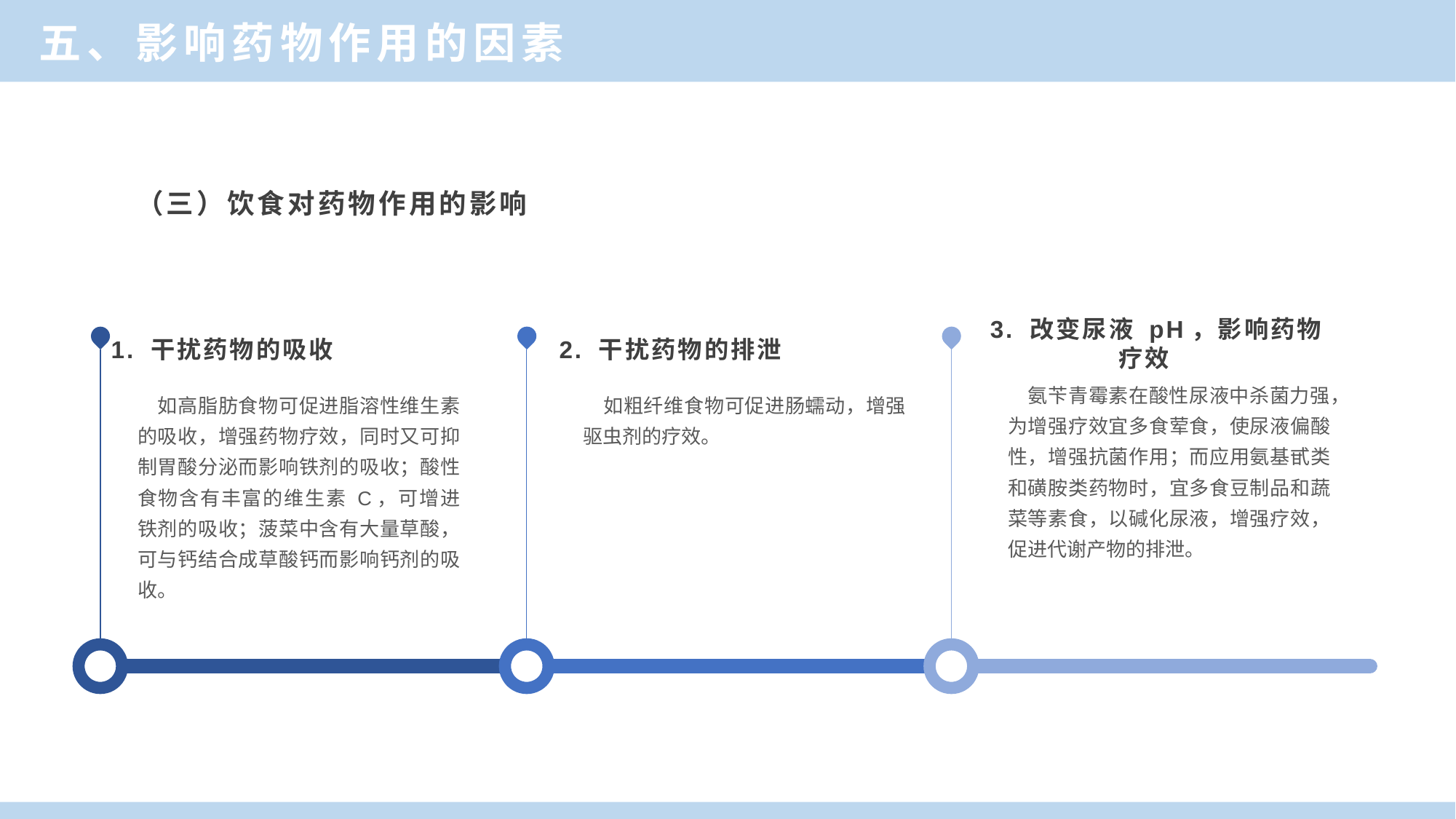

五、影响药物作用的因素
（三）饮食对药物作用的影响
1. 干扰药物的吸收
　如高脂肪食物可促进脂溶性维生素的吸收，增强药物疗效，同时又可抑制胃酸分泌而影响铁剂的吸收；酸性食物含有丰富的维生素 C，可增进铁剂的吸收；菠菜中含有大量草酸，可与钙结合成草酸钙而影响钙剂的吸收。
2. 干扰药物的排泄
　如粗纤维食物可促进肠蠕动，增强驱虫剂的疗效。

3. 改变尿液 pH，影响药物疗效
　氨苄青霉素在酸性尿液中杀菌力强，为增强疗效宜多食荤食，使尿液偏酸性，增强抗菌作用；而应用氨基甙类和磺胺类药物时，宜多食豆制品和蔬菜等素食，以碱化尿液，增强疗效，促进代谢产物的排泄。